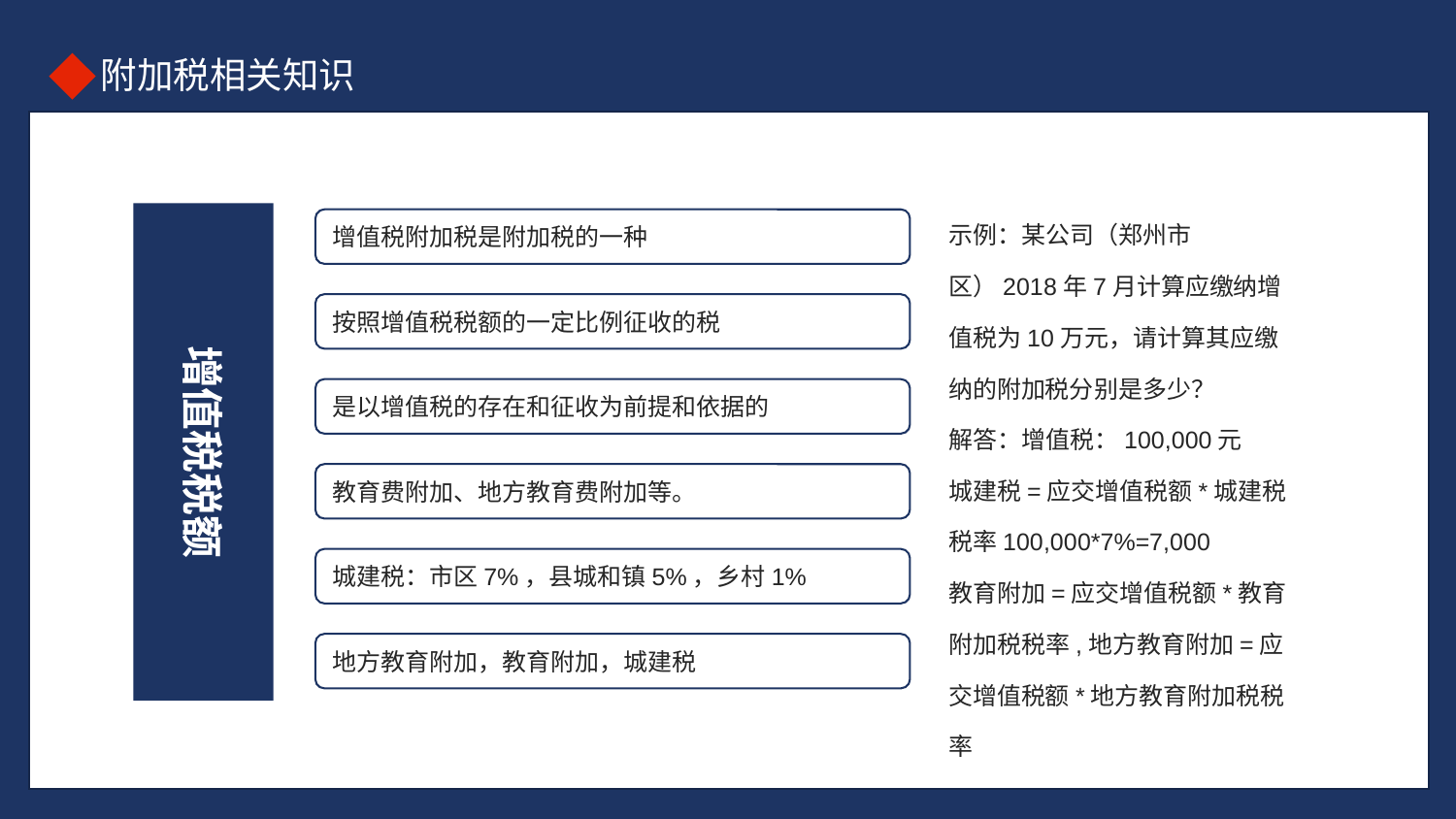

示例：某公司（郑州市区）2018年7月计算应缴纳增值税为10万元，请计算其应缴纳的附加税分别是多少？
解答：增值税：100,000元
城建税=应交增值税额*城建税税率100,000*7%=7,000
教育附加=应交增值税额*教育附加税税率,地方教育附加=应交增值税额*地方教育附加税税率
增值税税额
增值税附加税是附加税的一种
按照增值税税额的一定比例征收的税
是以增值税的存在和征收为前提和依据的
教育费附加、地方教育费附加等。
城建税：市区7%，县城和镇5%，乡村1%
地方教育附加，教育附加，城建税